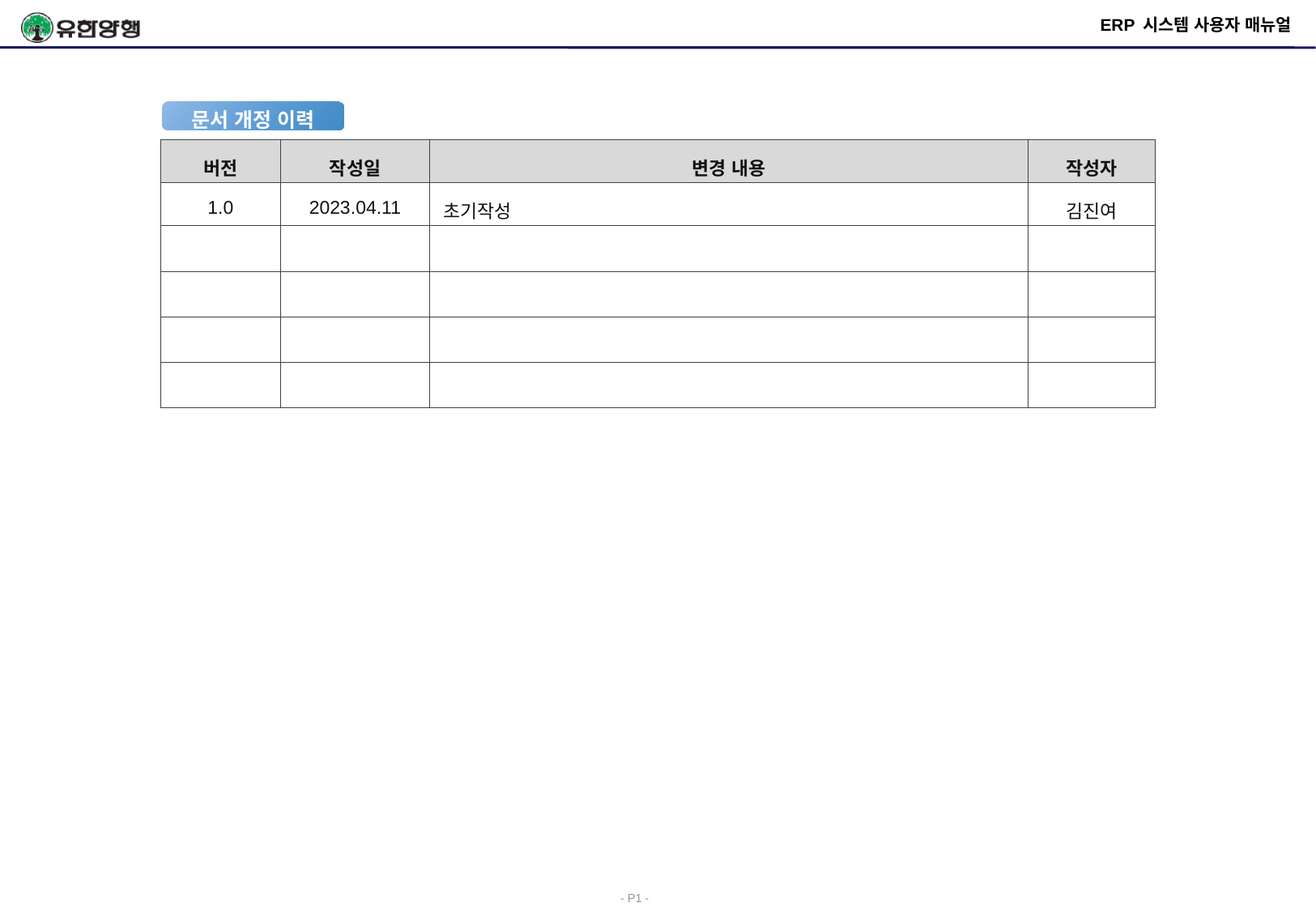

# ERP 시스템 사용자 매뉴얼
문서 개정 이력
| 버전 | 작성일 | 변경 내용 | 작성자 |
| --- | --- | --- | --- |
| 1.0 | 2023.04.11 | 초기작성 | 김진여 |
|  |  |  |  |
|  |  |  |  |
|  |  |  |  |
|  |  |  |  |